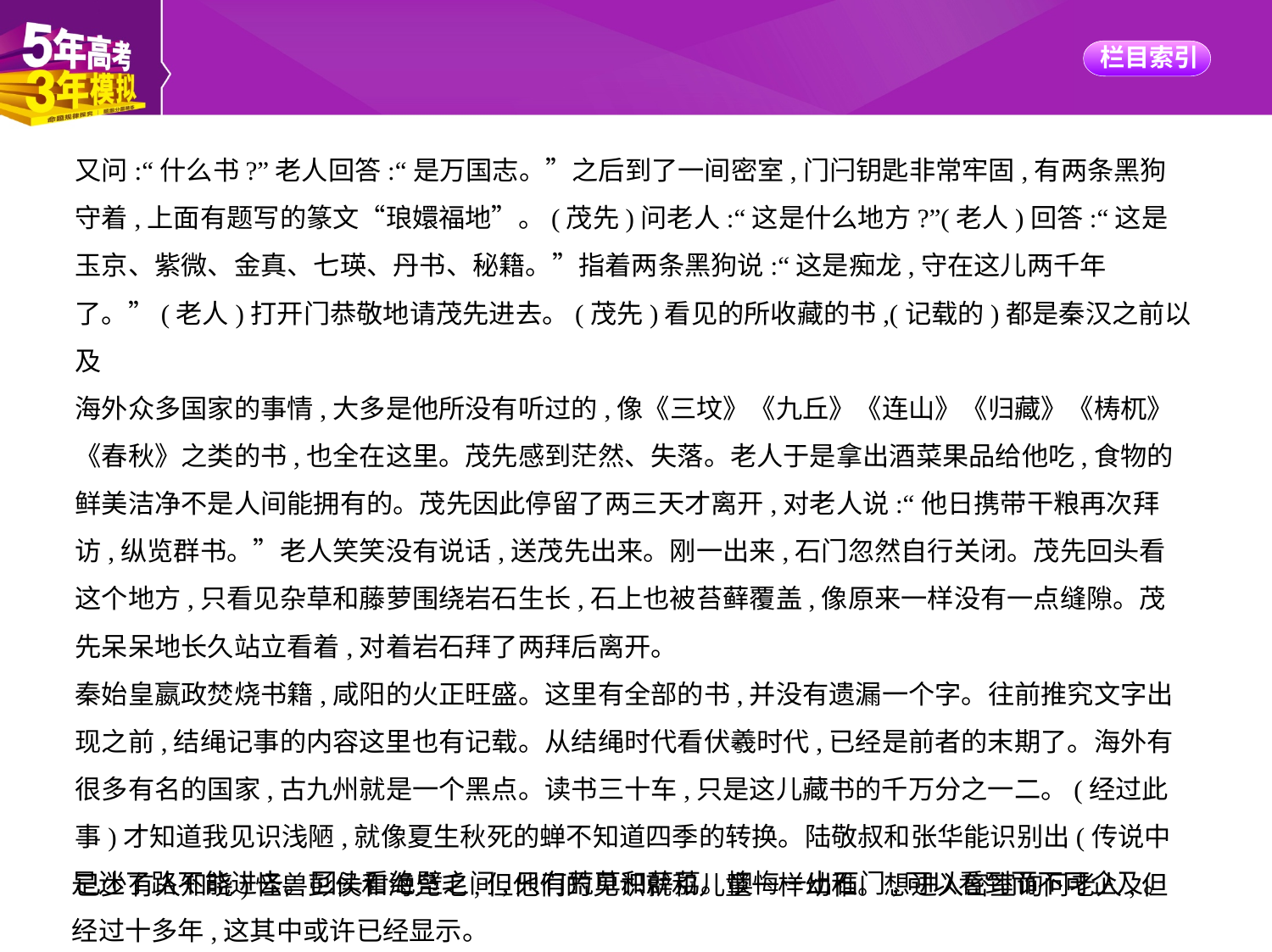

又问:“什么书?”老人回答:“是万国志。”之后到了一间密室,门闩钥匙非常牢固,有两条黑狗
守着,上面有题写的篆文“琅嬛福地”。(茂先)问老人:“这是什么地方?”(老人)回答:“这是
玉京、紫微、金真、七瑛、丹书、秘籍。”指着两条黑狗说:“这是痴龙,守在这儿两千年
了。”(老人)打开门恭敬地请茂先进去。(茂先)看见的所收藏的书,(记载的)都是秦汉之前以及
海外众多国家的事情,大多是他所没有听过的,像《三坟》《九丘》《连山》《归藏》《梼杌》
《春秋》之类的书,也全在这里。茂先感到茫然、失落。老人于是拿出酒菜果品给他吃,食物的
鲜美洁净不是人间能拥有的。茂先因此停留了两三天才离开,对老人说:“他日携带干粮再次拜
访,纵览群书。”老人笑笑没有说话,送茂先出来。刚一出来,石门忽然自行关闭。茂先回头看
这个地方,只看见杂草和藤萝围绕岩石生长,石上也被苔藓覆盖,像原来一样没有一点缝隙。茂
先呆呆地长久站立看着,对着岩石拜了两拜后离开。
秦始皇嬴政焚烧书籍,咸阳的火正旺盛。这里有全部的书,并没有遗漏一个字。往前推究文字出
现之前,结绳记事的内容这里也有记载。从结绳时代看伏羲时代,已经是前者的末期了。海外有
很多有名的国家,古九州就是一个黑点。读书三十车,只是这儿藏书的千万分之一二。(经过此
事)才知道我见识浅陋,就像夏生秋死的蝉不知道四季的转换。陆敬叔和张华能识别出(传说中
已少有人知晓)怪兽彭侯和海凫毛,但他们的见识就和儿童一样幼稚。想进入密室询问老人,但
是迷了路不能进去。回头看绝壁之间,只有荒草和薜荔。懊悔一出石门,可以看到而不可企及。
经过十多年,这其中或许已经显示。